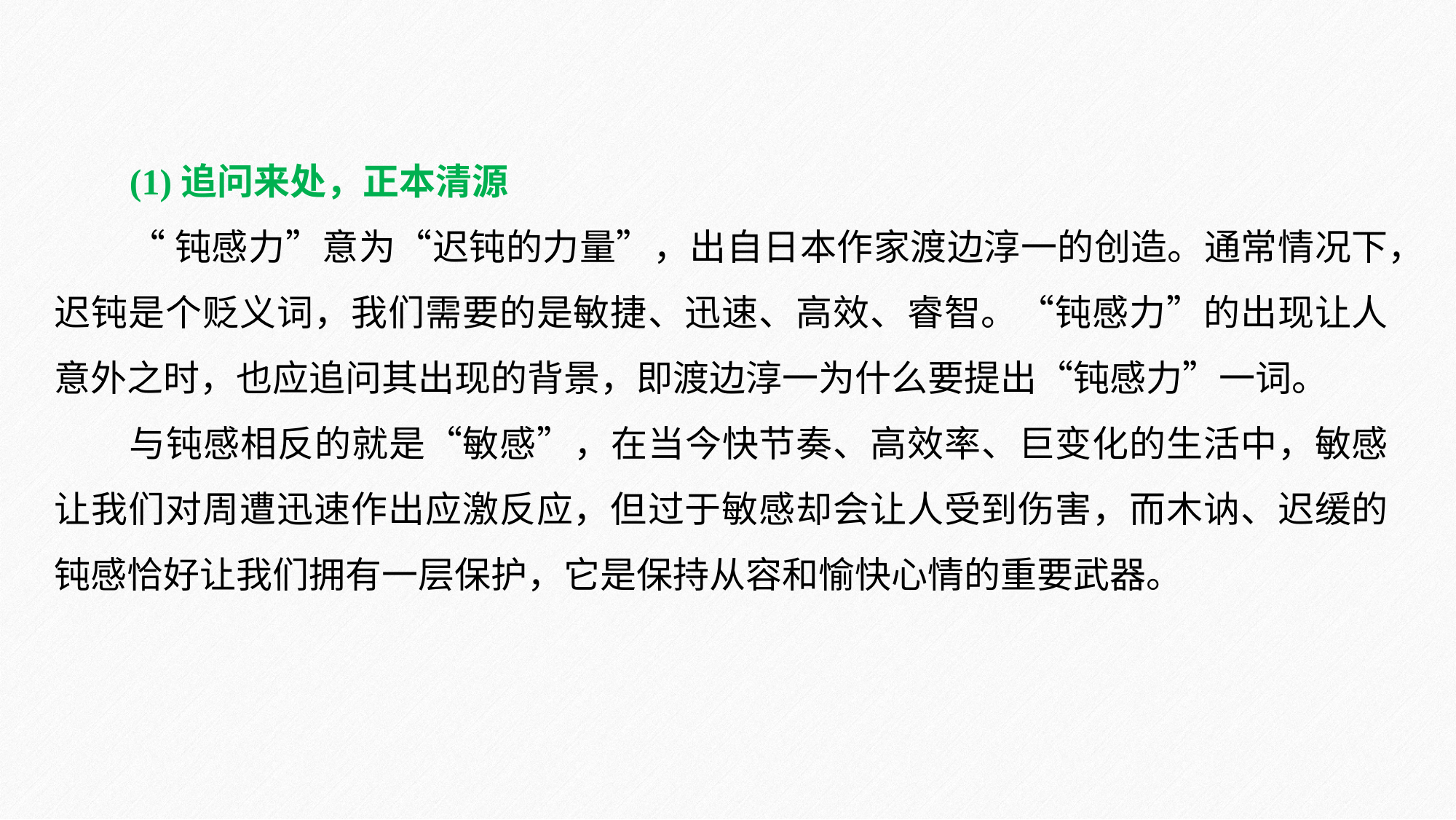

(1)追问来处，正本清源
“钝感力”意为“迟钝的力量”，出自日本作家渡边淳一的创造。通常情况下，迟钝是个贬义词，我们需要的是敏捷、迅速、高效、睿智。“钝感力”的出现让人意外之时，也应追问其出现的背景，即渡边淳一为什么要提出“钝感力”一词。
与钝感相反的就是“敏感”，在当今快节奏、高效率、巨变化的生活中，敏感让我们对周遭迅速作出应激反应，但过于敏感却会让人受到伤害，而木讷、迟缓的钝感恰好让我们拥有一层保护，它是保持从容和愉快心情的重要武器。